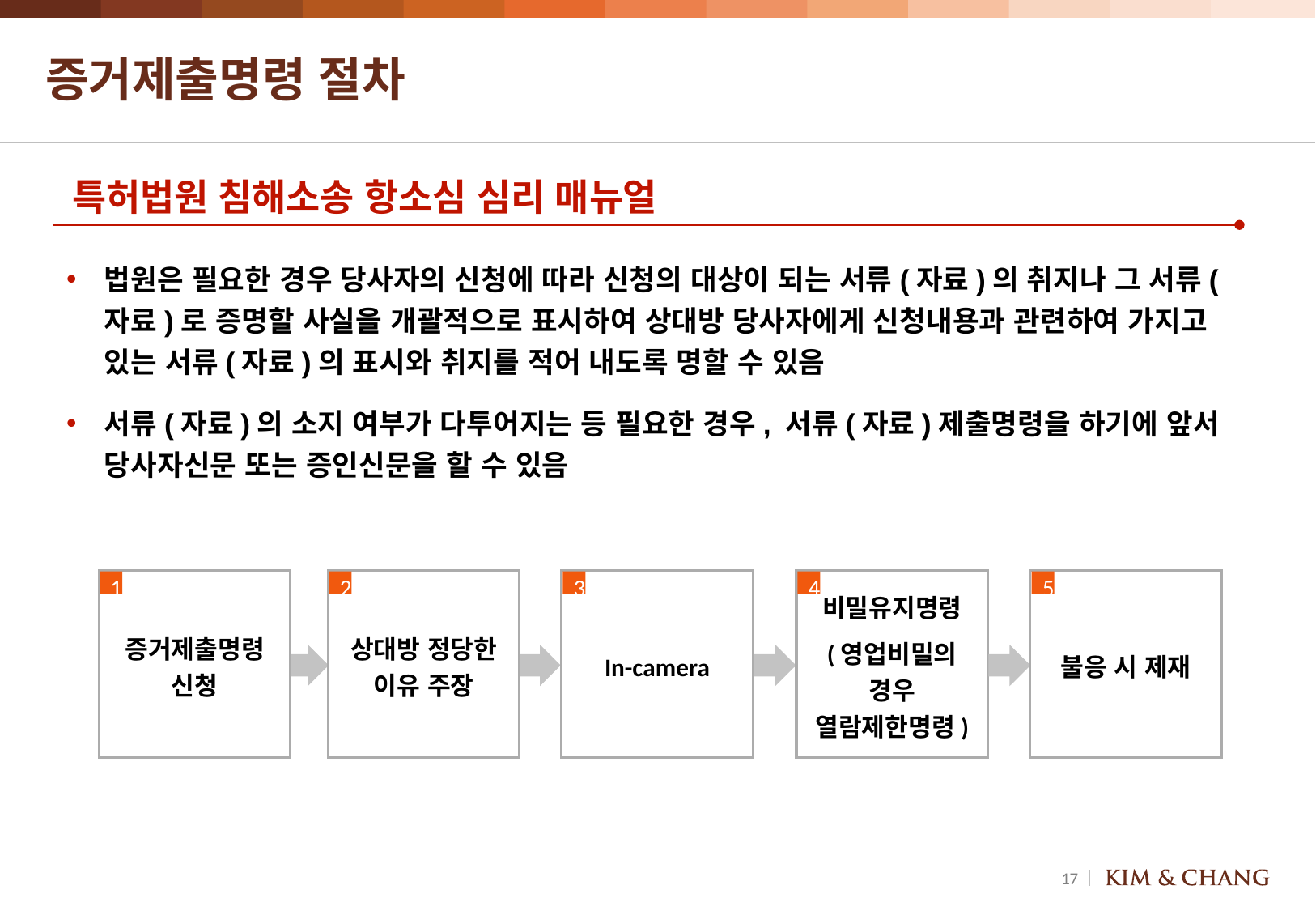

# 증거제출명령 절차
특허법원 침해소송 항소심 심리 매뉴얼
법원은 필요한 경우 당사자의 신청에 따라 신청의 대상이 되는 서류(자료)의 취지나 그 서류(자료)로 증명할 사실을 개괄적으로 표시하여 상대방 당사자에게 신청내용과 관련하여 가지고 있는 서류(자료)의 표시와 취지를 적어 내도록 명할 수 있음
서류(자료)의 소지 여부가 다투어지는 등 필요한 경우, 서류(자료)제출명령을 하기에 앞서 당사자신문 또는 증인신문을 할 수 있음
증거제출명령 신청
상대방 정당한 이유 주장
In-camera
비밀유지명령
(영업비밀의 경우 열람제한명령)
불응 시 제재
1
2
3
4
5